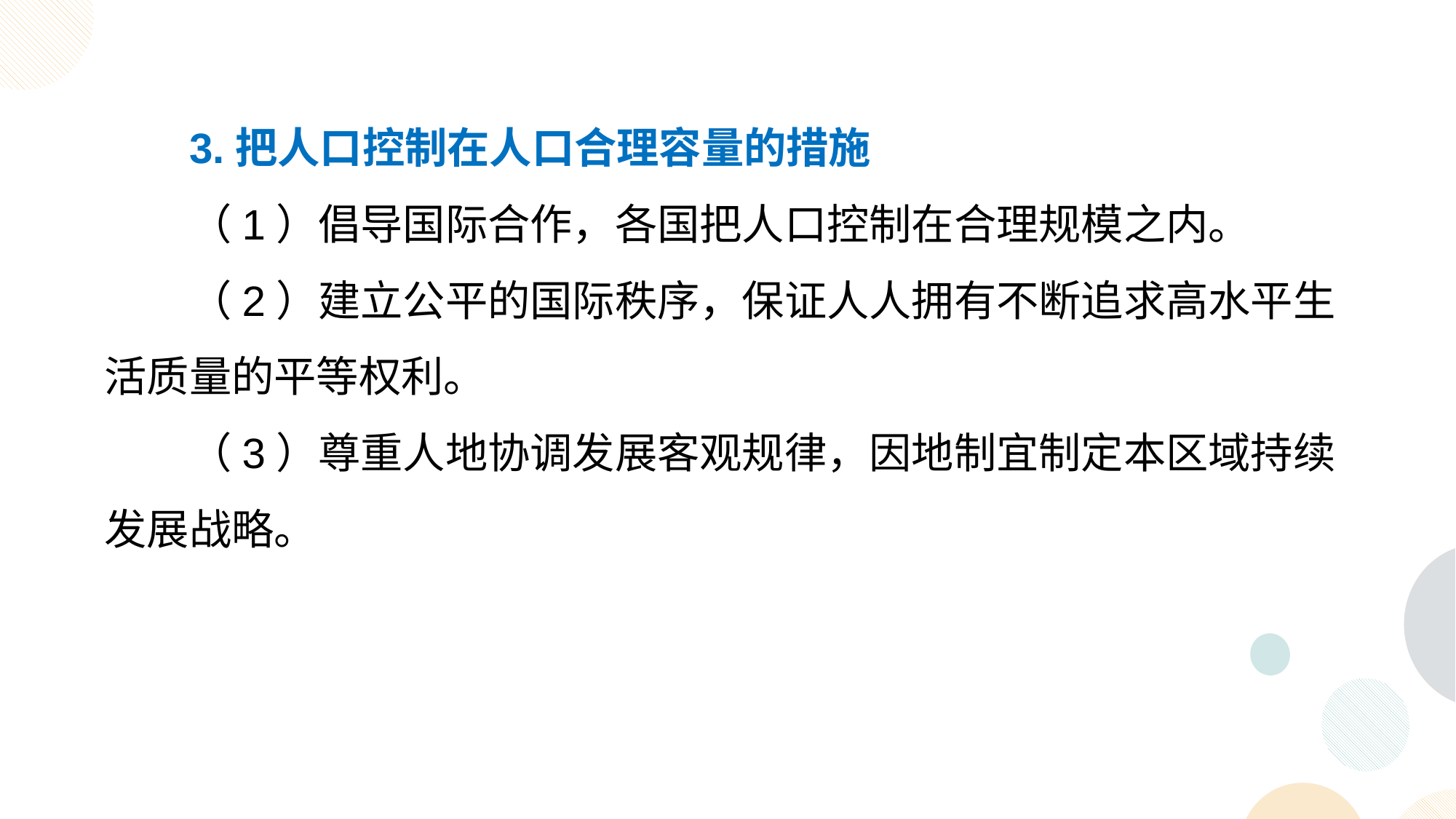

3.把人口控制在人口合理容量的措施
（1）倡导国际合作，各国把人口控制在合理规模之内。
（2）建立公平的国际秩序，保证人人拥有不断追求高水平生活质量的平等权利。
（3）尊重人地协调发展客观规律，因地制宜制定本区域持续发展战略。